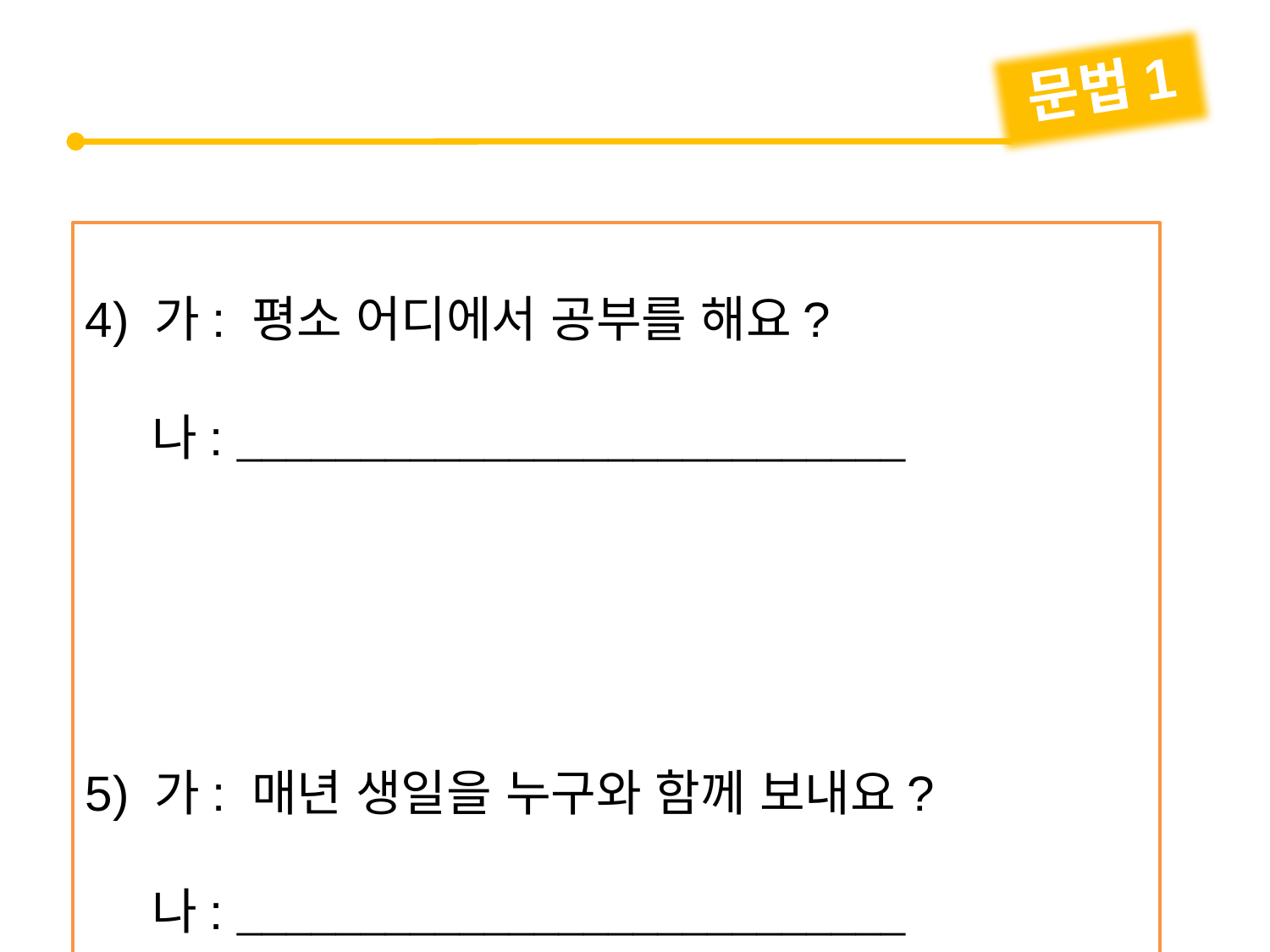

문법1

4) 가: 평소 어디에서 공부를 해요?
    나: ___________________________
5) 가: 매년 생일을 누구와 함께 보내요?
    나: ___________________________